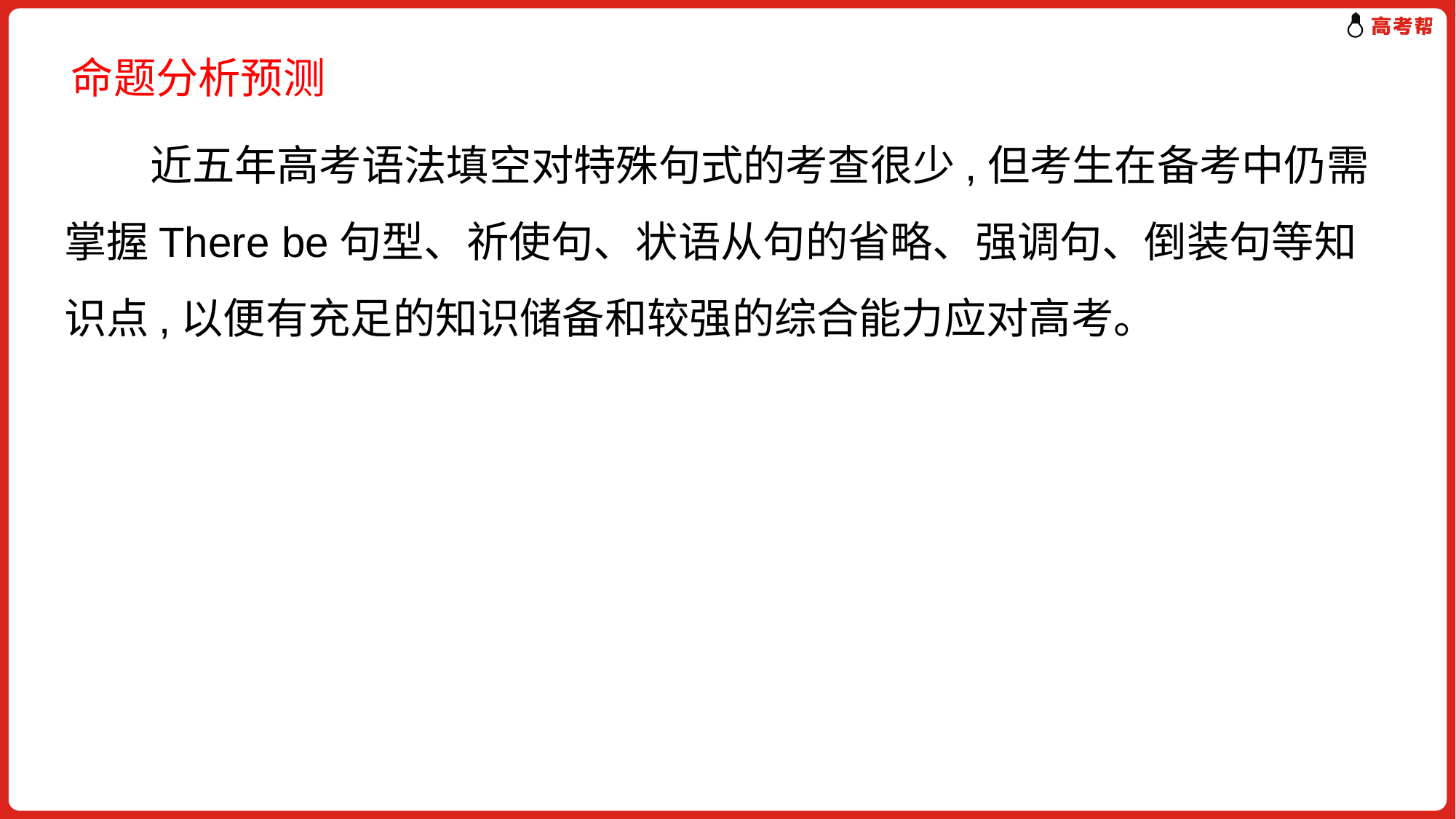

命题分析预测
        近五年高考语法填空对特殊句式的考查很少,但考生在备考中仍需掌握There be句型、祈使句、状语从句的省略、强调句、倒装句等知识点,以便有充足的知识储备和较强的综合能力应对高考。